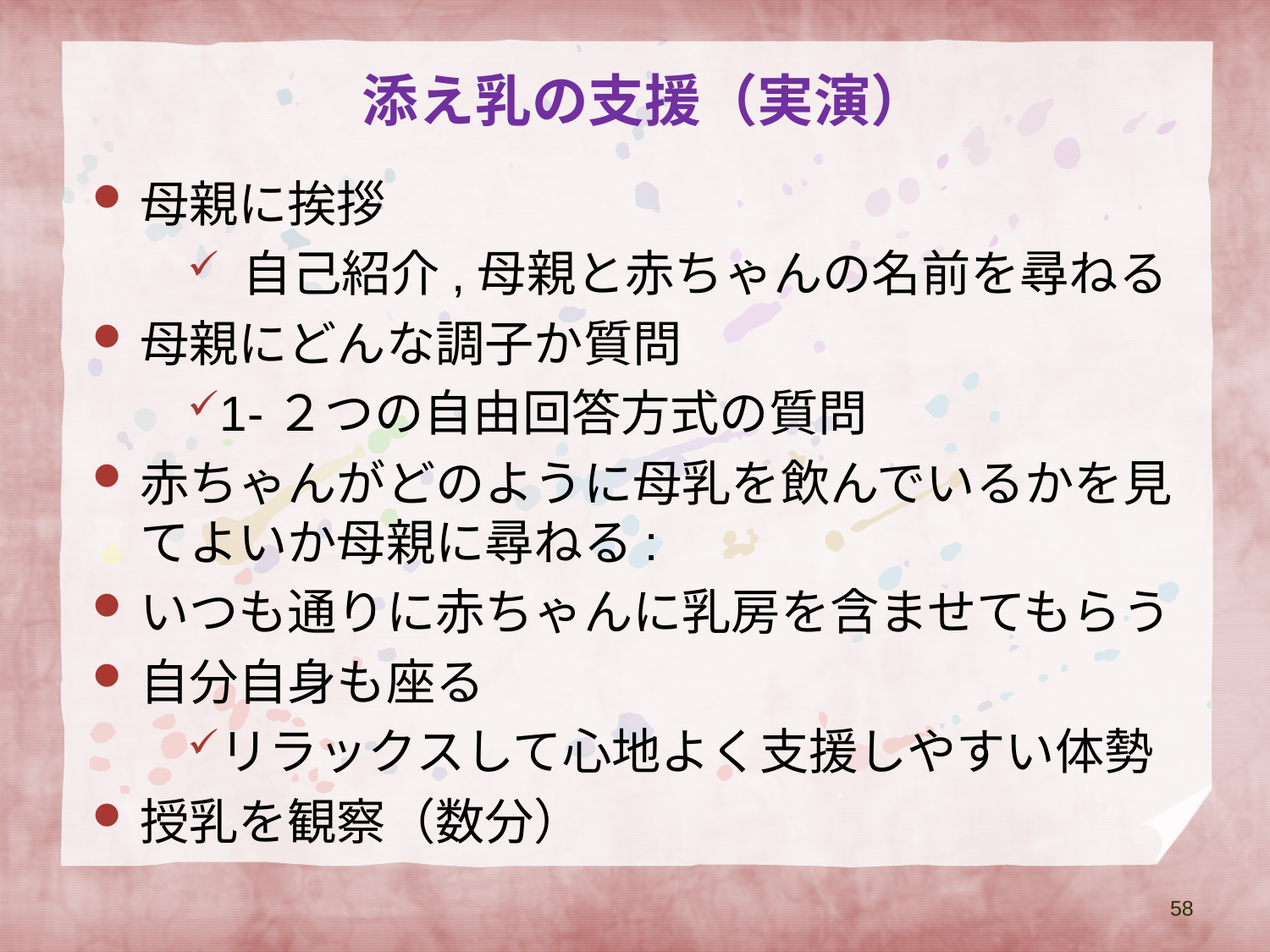

# 添え乳の支援（実演）
母親に挨拶
 自己紹介,母親と赤ちゃんの名前を尋ねる
母親にどんな調子か質問
1-２つの自由回答方式の質問
赤ちゃんがどのように母乳を飲んでいるかを見てよいか母親に尋ねる:
いつも通りに赤ちゃんに乳房を含ませてもらう
自分自身も座る
リラックスして心地よく支援しやすい体勢
授乳を観察（数分）

58